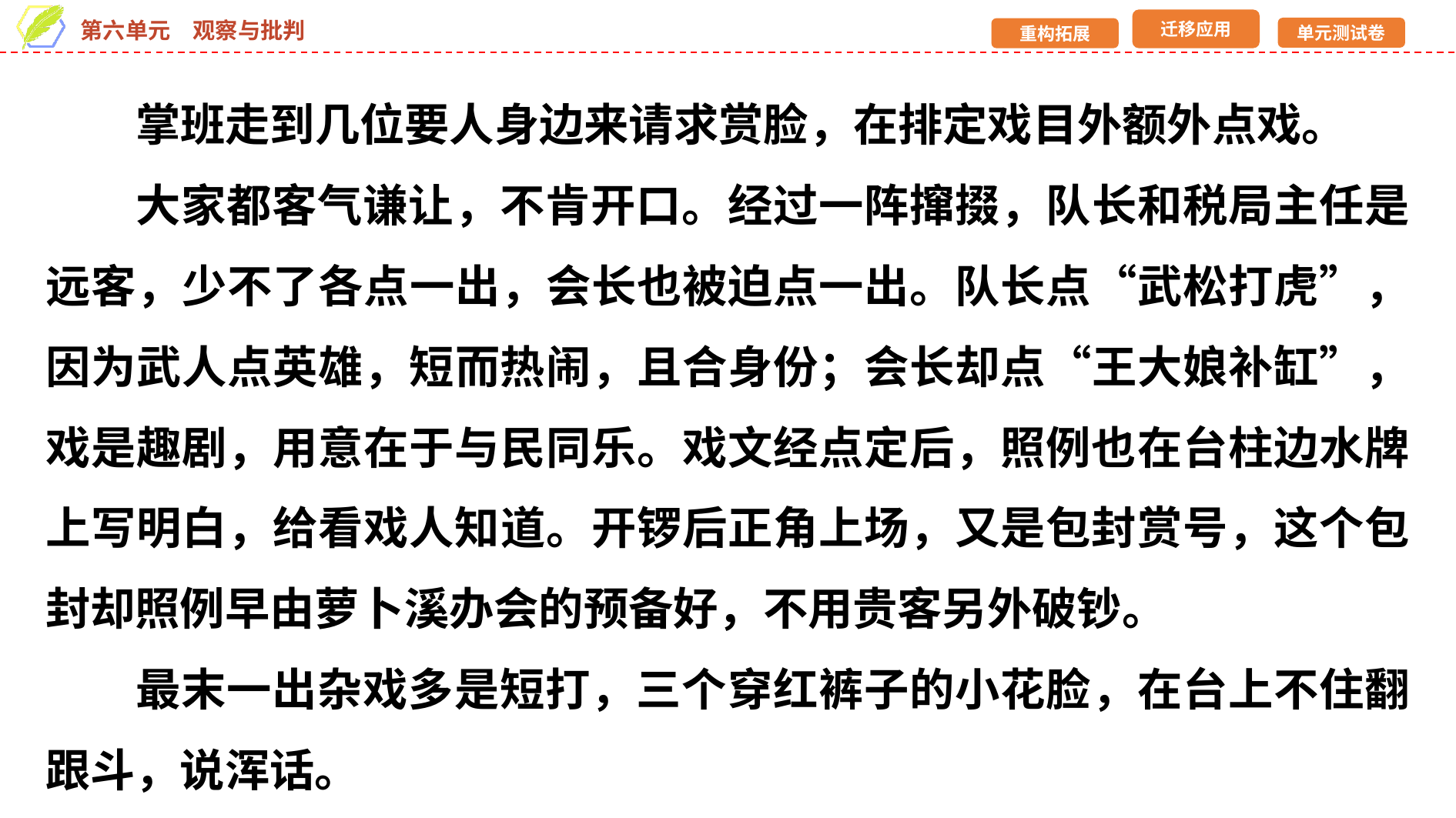

掌班走到几位要人身边来请求赏脸，在排定戏目外额外点戏。
大家都客气谦让，不肯开口。经过一阵撺掇，队长和税局主任是远客，少不了各点一出，会长也被迫点一出。队长点“武松打虎”，因为武人点英雄，短而热闹，且合身份；会长却点“王大娘补缸”，戏是趣剧，用意在于与民同乐。戏文经点定后，照例也在台柱边水牌上写明白，给看戏人知道。开锣后正角上场，又是包封赏号，这个包封却照例早由萝卜溪办会的预备好，不用贵客另外破钞。
最末一出杂戏多是短打，三个穿红裤子的小花脸，在台上不住翻跟斗，说浑话。